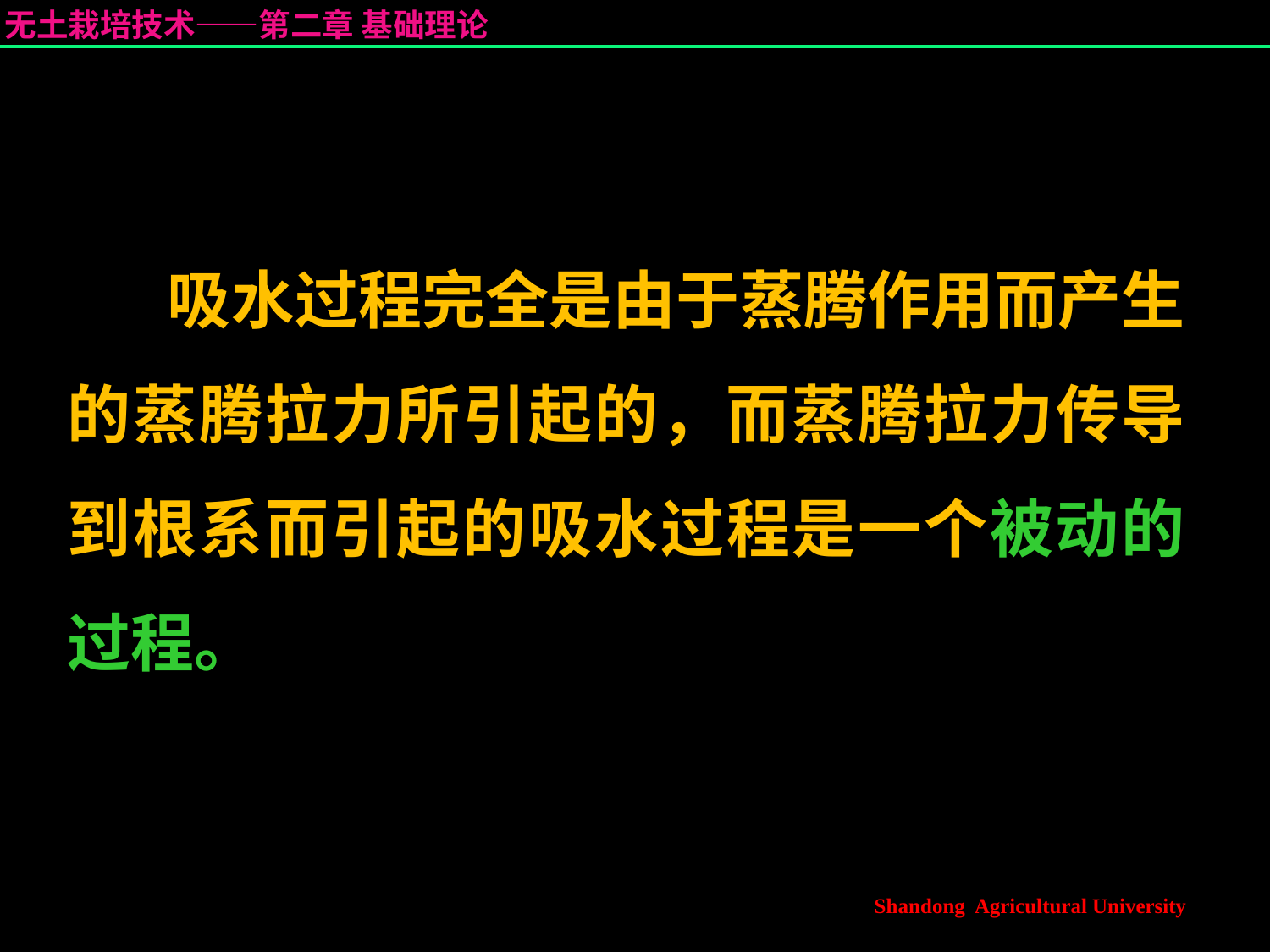

吸水过程完全是由于蒸腾作用而产生的蒸腾拉力所引起的，而蒸腾拉力传导到根系而引起的吸水过程是一个被动的过程。